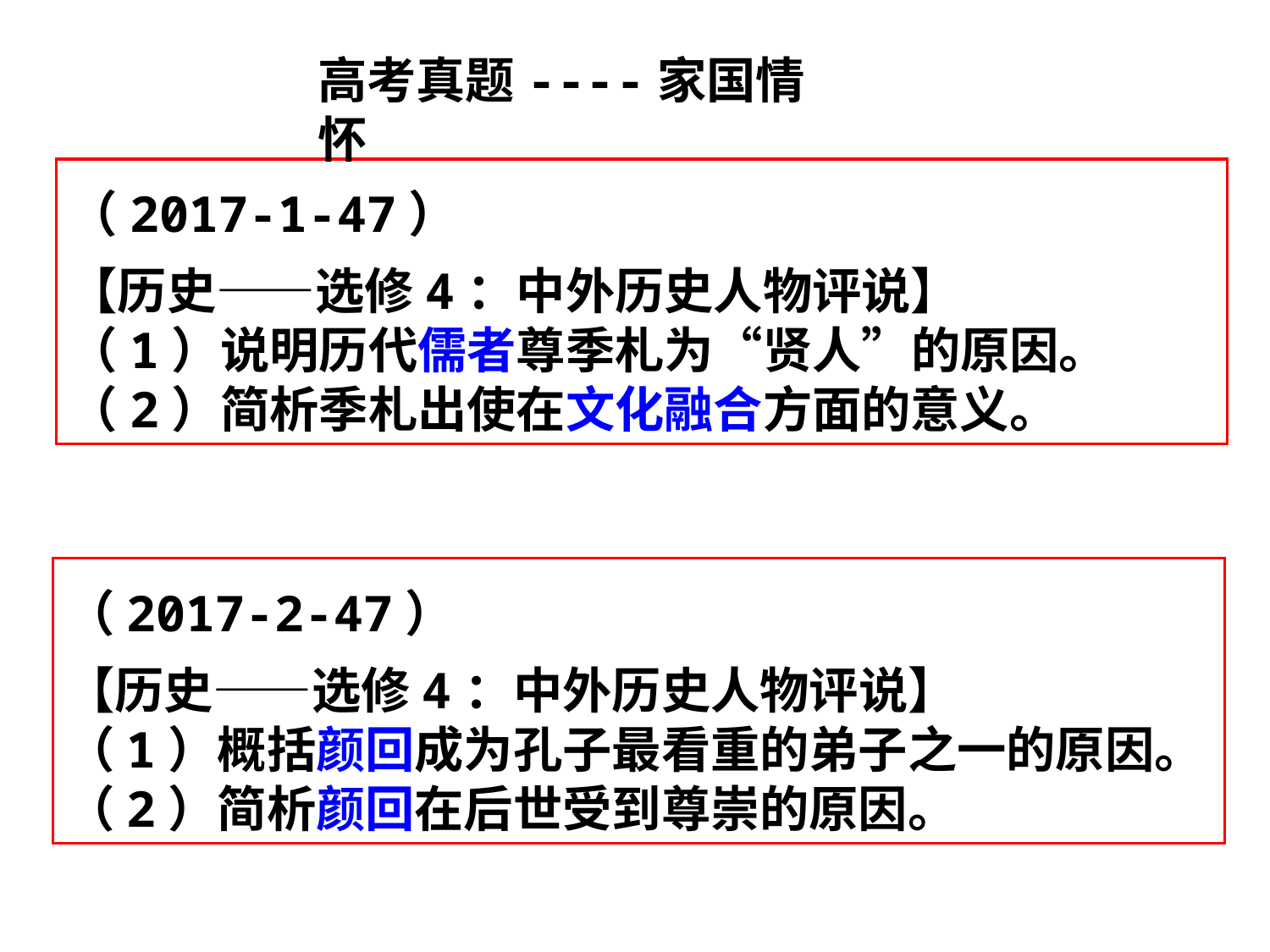

高考真题----家国情怀
（2017-1-47）
【历史——选修4：中外历史人物评说】
（1）说明历代儒者尊季札为“贤人”的原因。
（2）简析季札出使在文化融合方面的意义。
（2017-2-47）
【历史——选修4：中外历史人物评说】
（1）概括颜回成为孔子最看重的弟子之一的原因。（2）简析颜回在后世受到尊崇的原因。